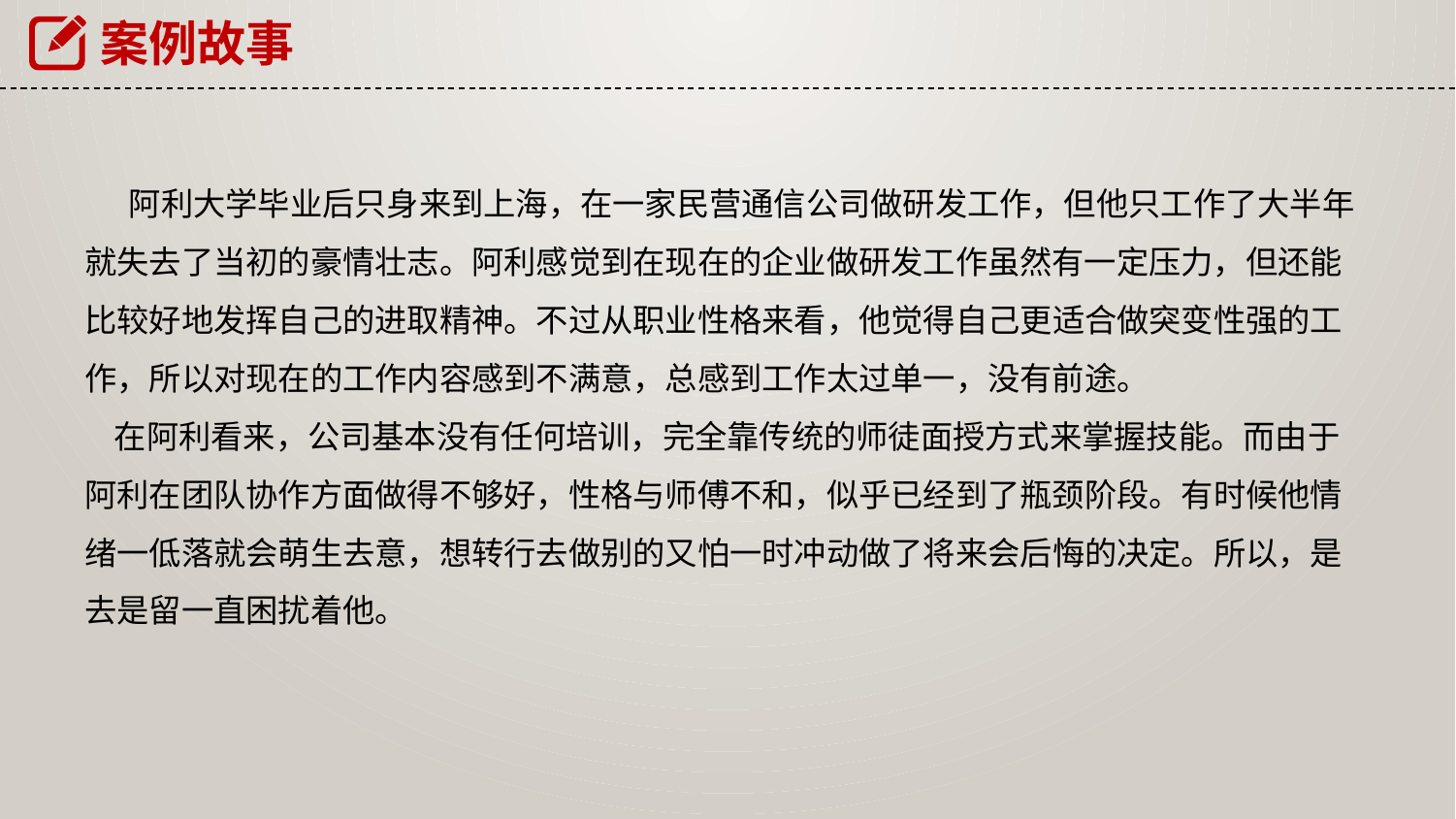

案例故事

     阿利大学毕业后只身来到上海，在一家民营通信公司做研发工作，但他只工作了大半年就失去了当初的豪情壮志。阿利感觉到在现在的企业做研发工作虽然有一定压力，但还能比较好地发挥自己的进取精神。不过从职业性格来看，他觉得自己更适合做突变性强的工作，所以对现在的工作内容感到不满意，总感到工作太过单一，没有前途。
   在阿利看来，公司基本没有任何培训，完全靠传统的师徒面授方式来掌握技能。而由于阿利在团队协作方面做得不够好，性格与师傅不和，似乎已经到了瓶颈阶段。有时候他情绪一低落就会萌生去意，想转行去做别的又怕一时冲动做了将来会后悔的决定。所以，是去是留一直困扰着他。
10